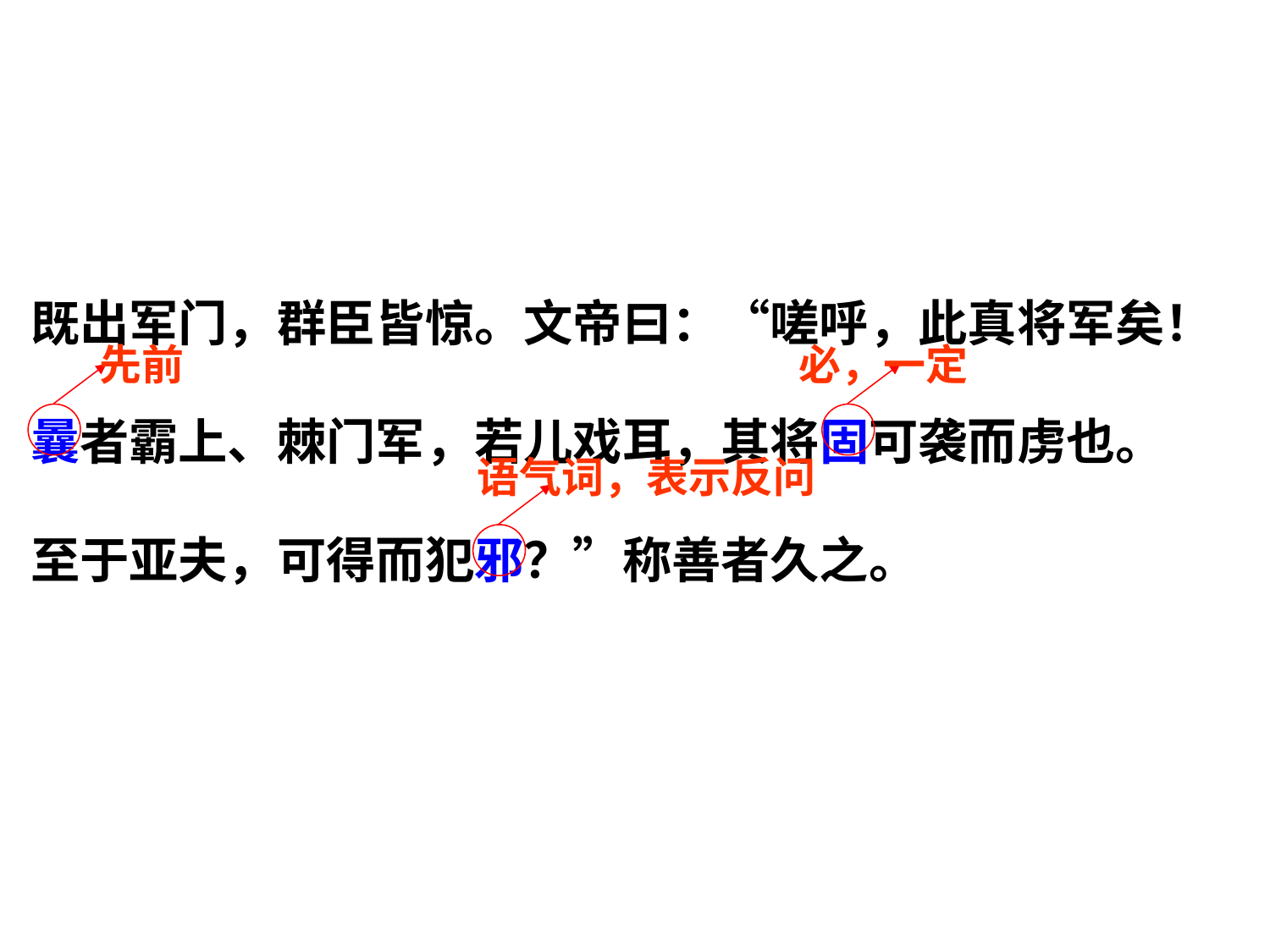

既出军门，群臣皆惊。文帝曰：“嗟呼，此真将军矣！曩者霸上、棘门军，若儿戏耳，其将固可袭而虏也。至于亚夫，可得而犯邪？”称善者久之。
先前
必，一定

语气词，表示反问